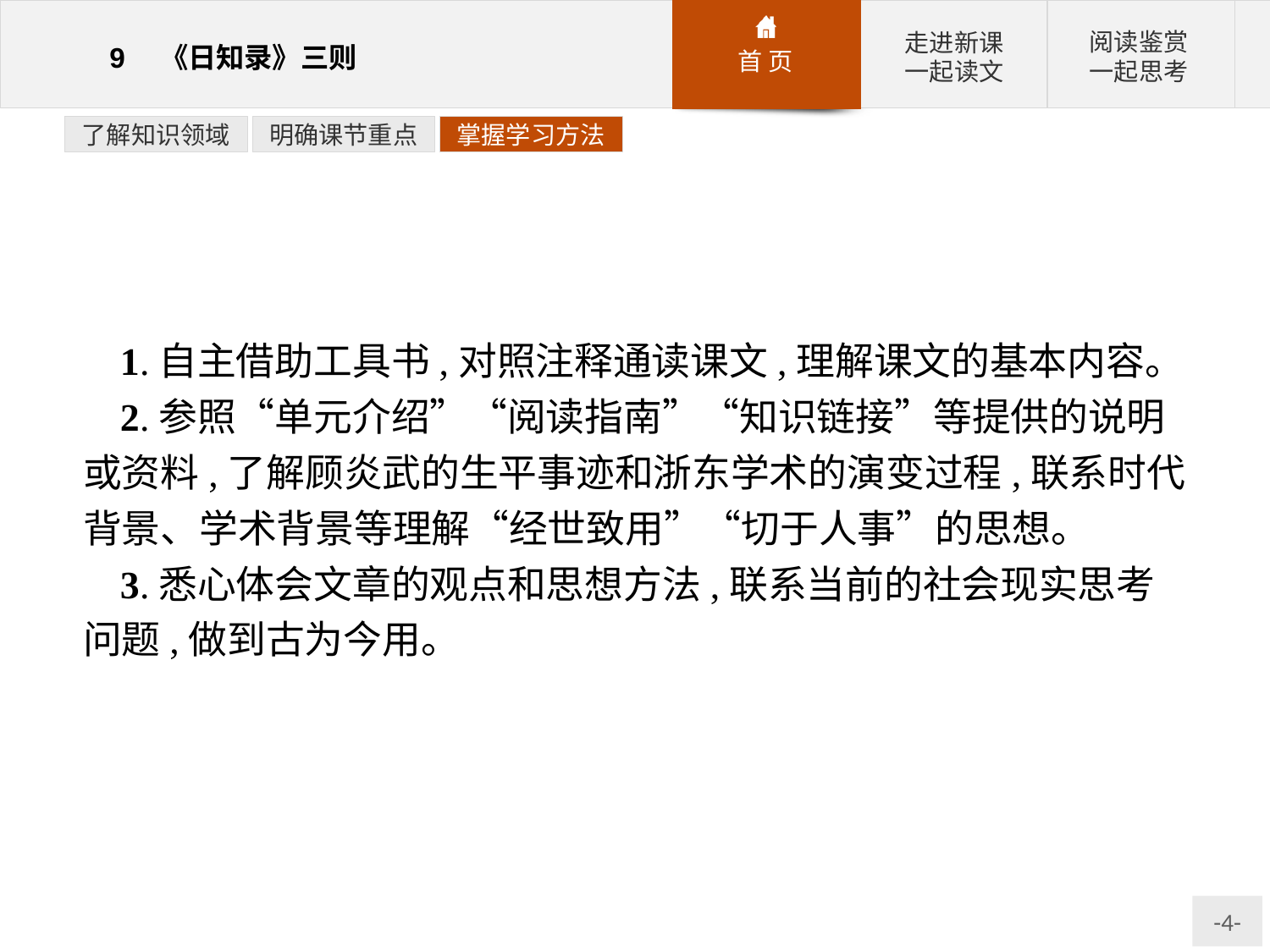

了解知识领域
明确课节重点
掌握学习方法
1.自主借助工具书,对照注释通读课文,理解课文的基本内容。
2.参照“单元介绍”“阅读指南”“知识链接”等提供的说明或资料,了解顾炎武的生平事迹和浙东学术的演变过程,联系时代背景、学术背景等理解“经世致用”“切于人事”的思想。
3.悉心体会文章的观点和思想方法,联系当前的社会现实思考问题,做到古为今用。